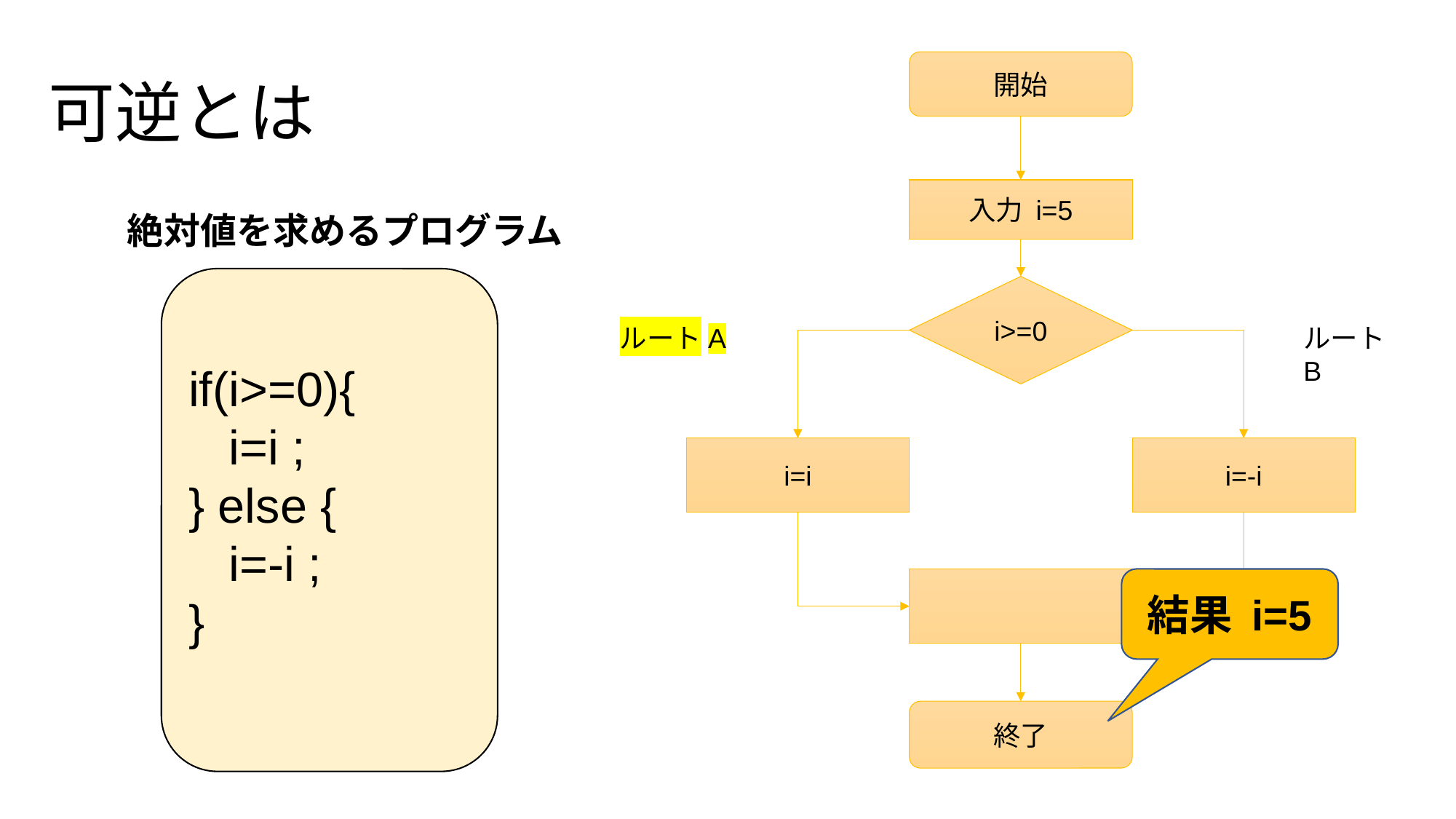

# 可逆とは
開始
入力 i=5
絶対値を求めるプログラム
if(i>=0){
   i=i ;
} else {
   i=-i ;
}

i>=0
ルートA
ルートB
i=i
i=-i
結果 i=5

終了